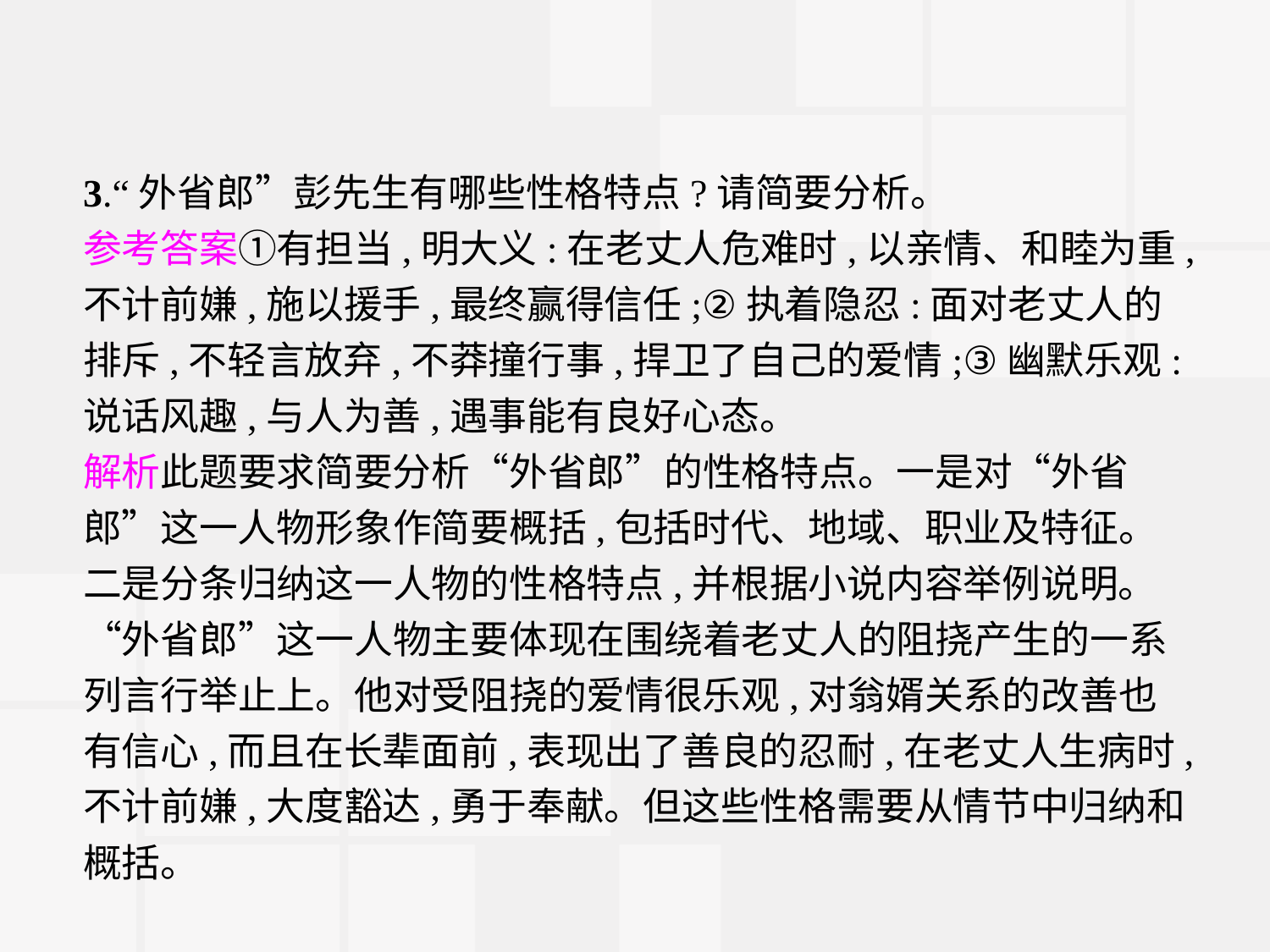

3.“外省郎”彭先生有哪些性格特点?请简要分析。
参考答案①有担当,明大义:在老丈人危难时,以亲情、和睦为重,不计前嫌,施以援手,最终赢得信任;②执着隐忍:面对老丈人的排斥,不轻言放弃,不莽撞行事,捍卫了自己的爱情;③幽默乐观:说话风趣,与人为善,遇事能有良好心态。
解析此题要求简要分析“外省郎”的性格特点。一是对“外省郎”这一人物形象作简要概括,包括时代、地域、职业及特征。二是分条归纳这一人物的性格特点,并根据小说内容举例说明。“外省郎”这一人物主要体现在围绕着老丈人的阻挠产生的一系列言行举止上。他对受阻挠的爱情很乐观,对翁婿关系的改善也有信心,而且在长辈面前,表现出了善良的忍耐,在老丈人生病时,不计前嫌,大度豁达,勇于奉献。但这些性格需要从情节中归纳和概括。